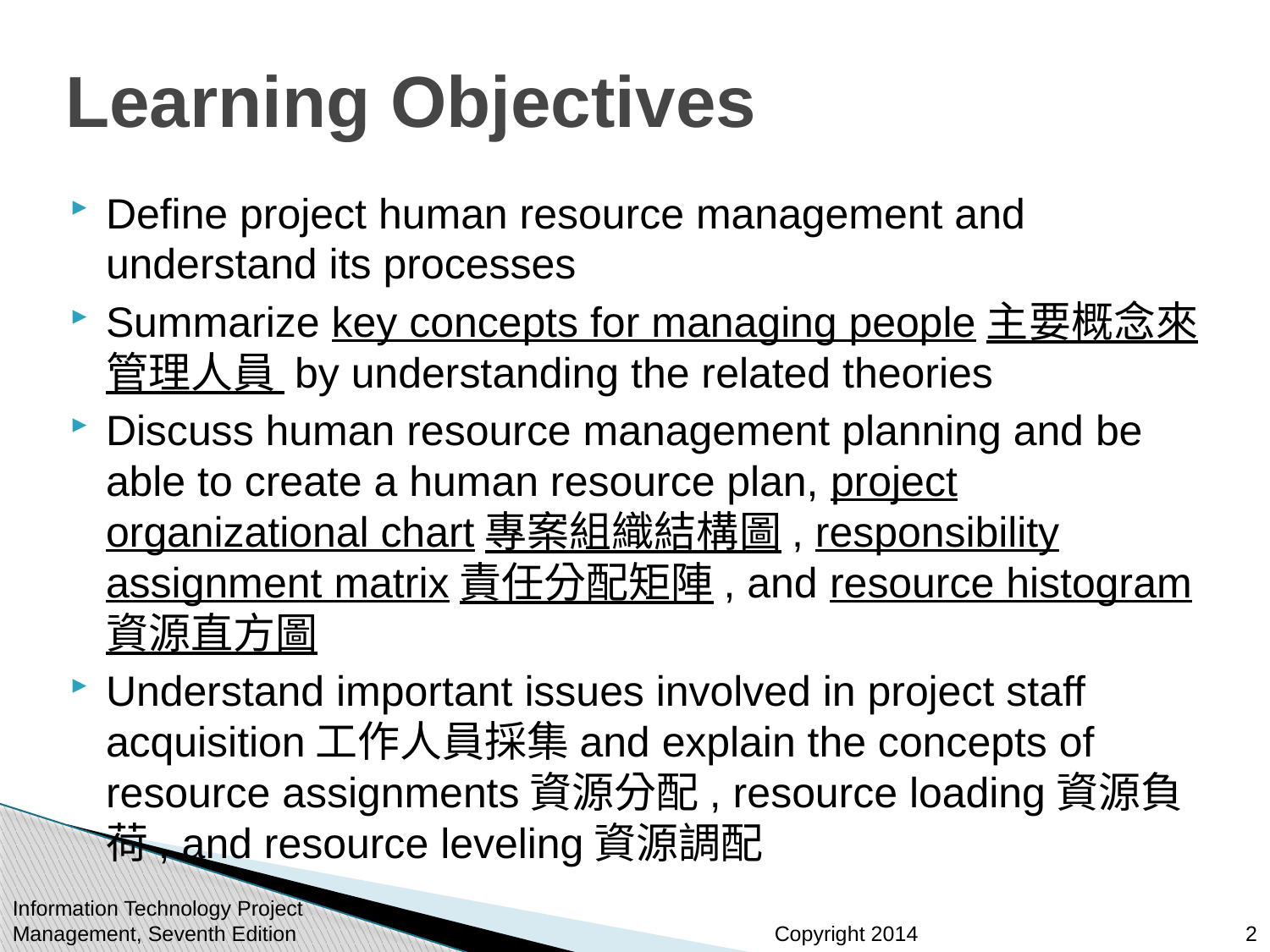

# Learning Objectives
Define project human resource management and understand its processes
Summarize key concepts for managing people主要概念來管理人員 by understanding the related theories
Discuss human resource management planning and be able to create a human resource plan, project organizational chart專案組織結構圖, responsibility assignment matrix責任分配矩陣, and resource histogram資源直方圖
Understand important issues involved in project staff acquisition工作人員採集and explain the concepts of resource assignments資源分配, resource loading資源負荷, and resource leveling資源調配

Information Technology Project Management, Seventh Edition
2